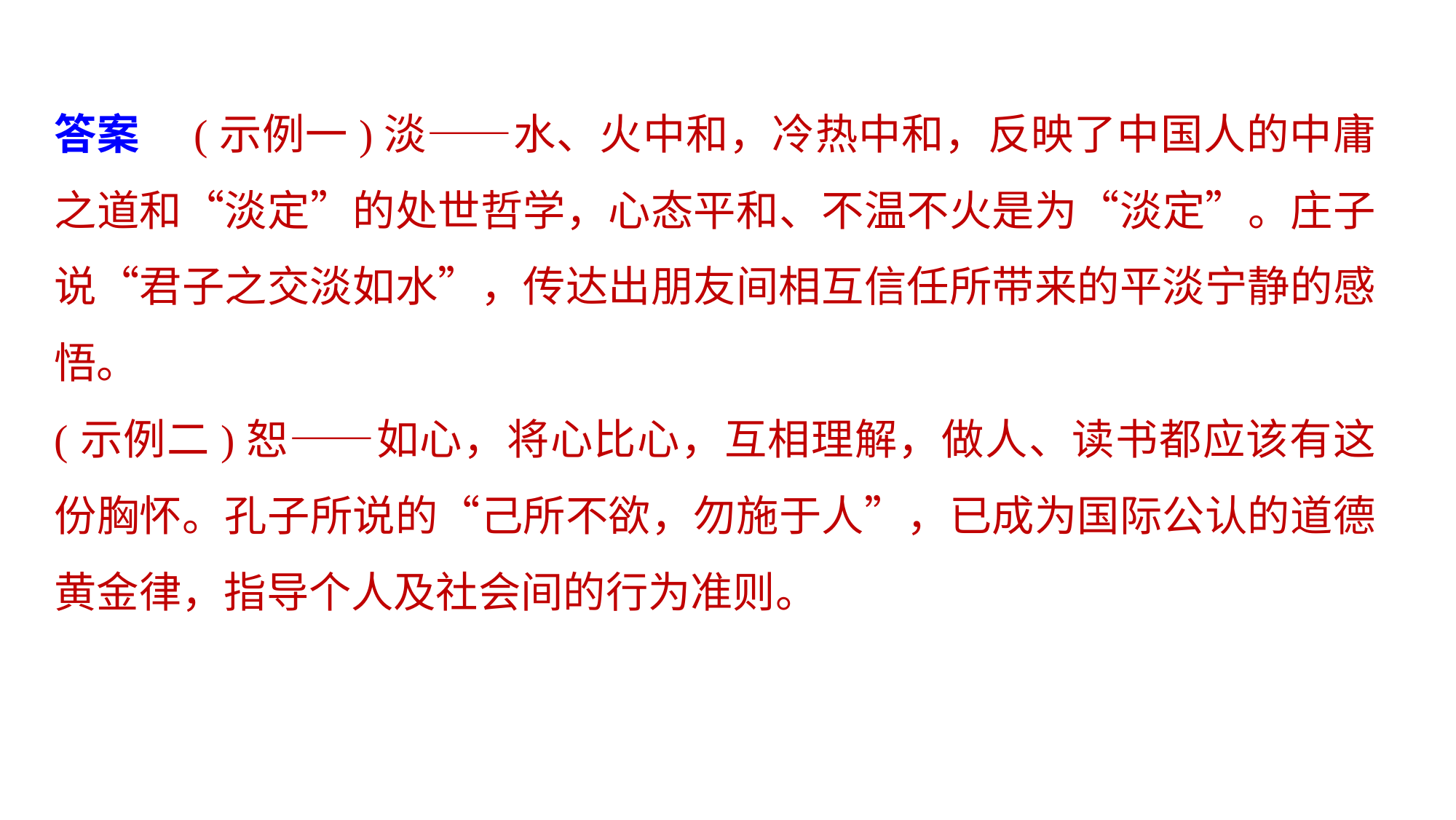

答案　(示例一)淡——水、火中和，冷热中和，反映了中国人的中庸之道和“淡定”的处世哲学，心态平和、不温不火是为“淡定”。庄子说“君子之交淡如水”，传达出朋友间相互信任所带来的平淡宁静的感悟。
(示例二)恕——如心，将心比心，互相理解，做人、读书都应该有这份胸怀。孔子所说的“己所不欲，勿施于人”，已成为国际公认的道德黄金律，指导个人及社会间的行为准则。